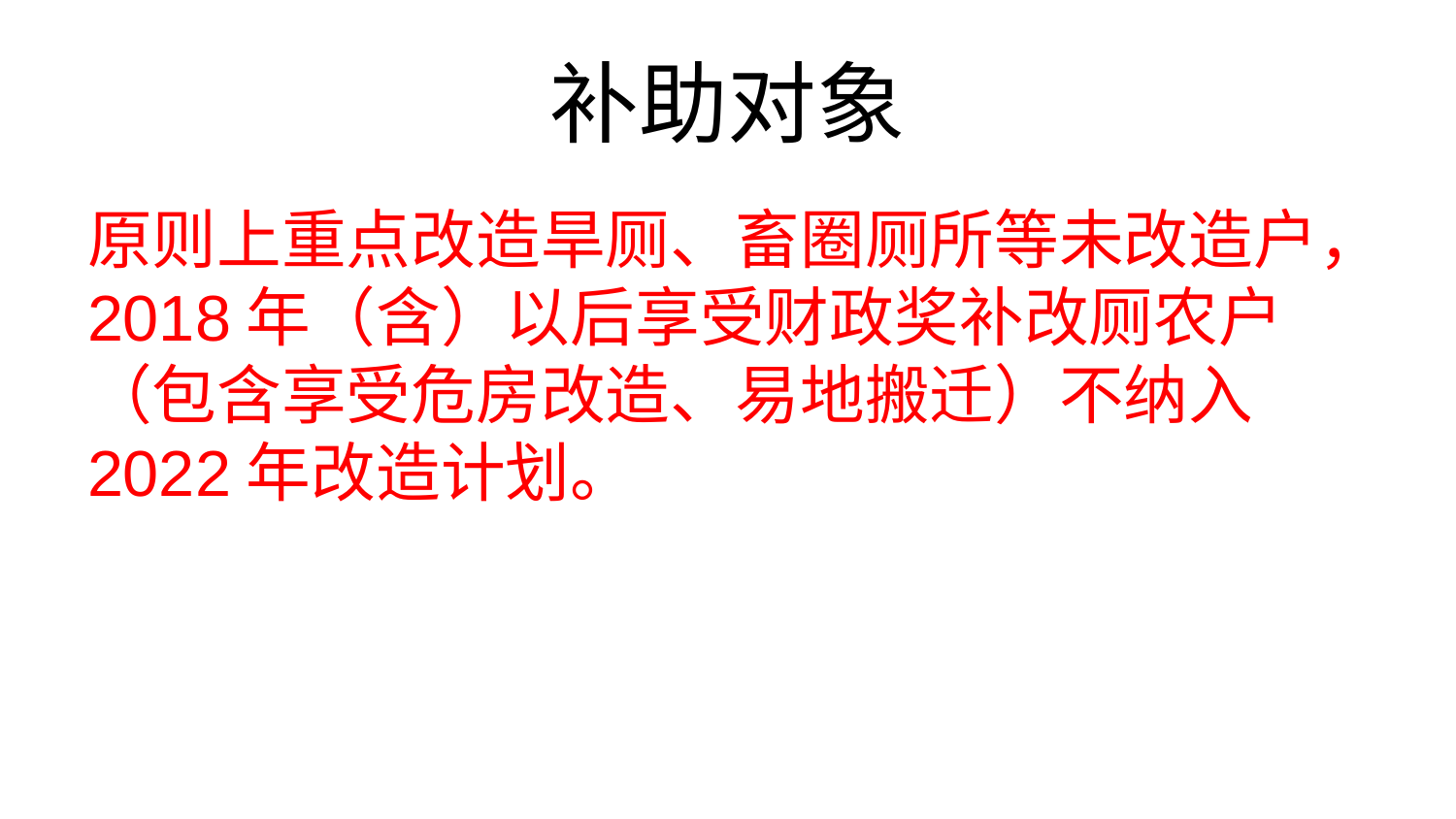

# 补助对象
原则上重点改造旱厕、畜圈厕所等未改造户，2018年（含）以后享受财政奖补改厕农户（包含享受危房改造、易地搬迁）不纳入2022年改造计划。